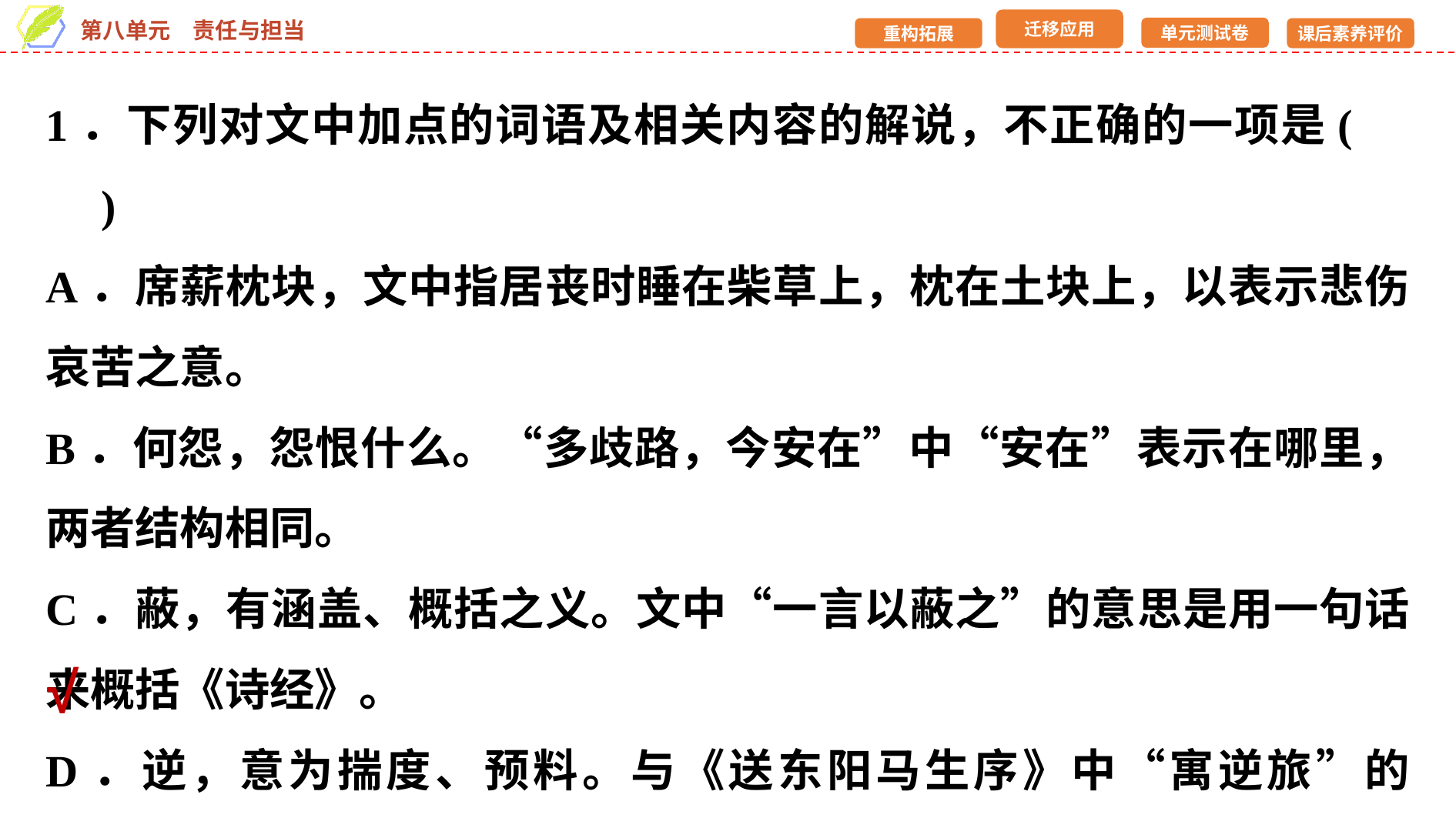

1．下列对文中加点的词语及相关内容的解说，不正确的一项是(　　)
A．席薪枕块，文中指居丧时睡在柴草上，枕在土块上，以表示悲伤哀苦之意。
B．何怨，怨恨什么。“多歧路，今安在”中“安在”表示在哪里，两者结构相同。
C．蔽，有涵盖、概括之义。文中“一言以蔽之”的意思是用一句话来概括《诗经》。
D．逆，意为揣度、预料。与《送东阳马生序》中“寓逆旅”的“逆”意义相同。
√